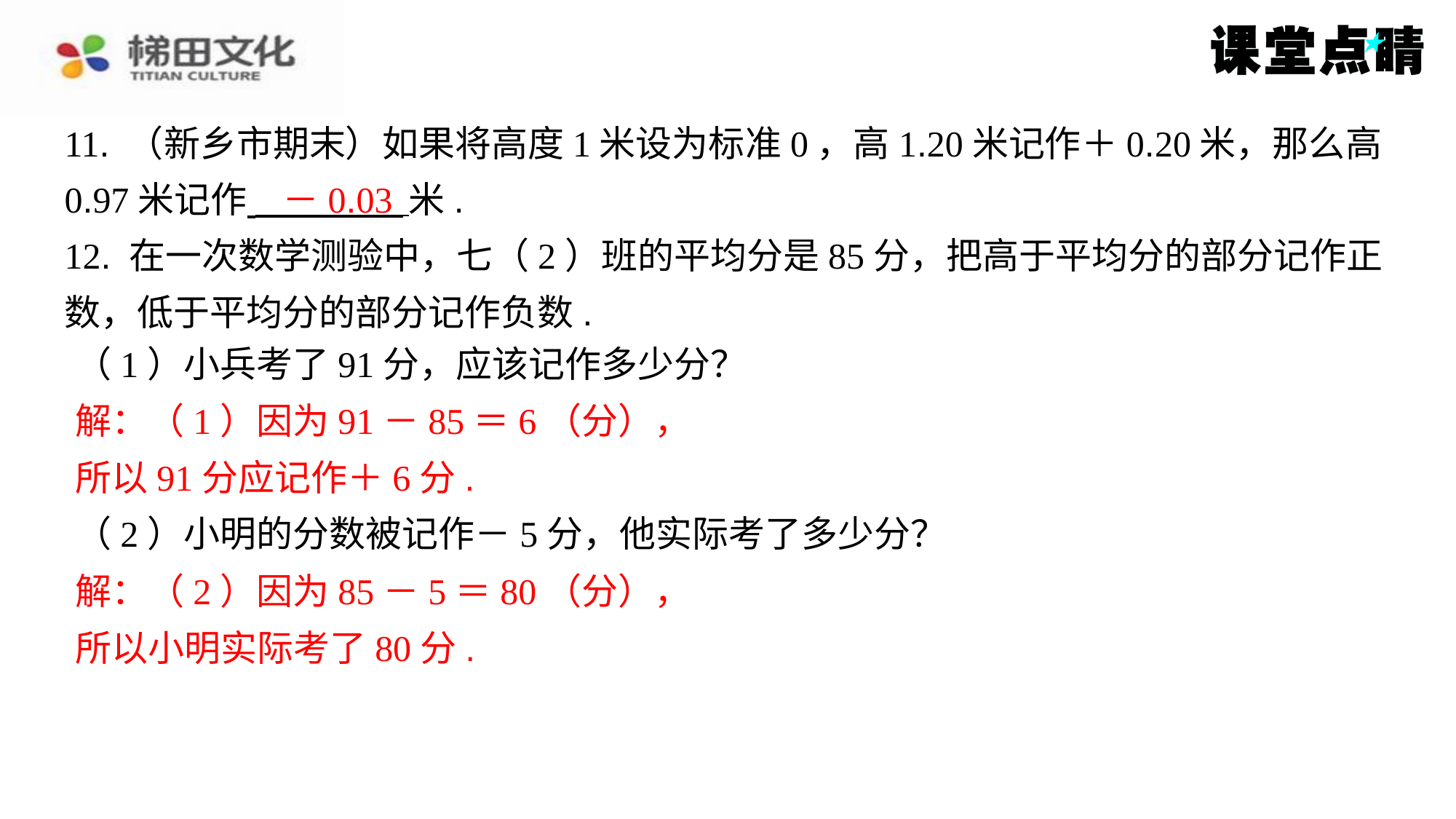

11. （新乡市期末）如果将高度1米设为标准0，高1.20米记作＋0.20米，那么高
0.97米记作                        米.
12. 在一次数学测验中，七（2）班的平均分是85分，把高于平均分的部分记作正
数，低于平均分的部分记作负数.
－0.03
（1）小兵考了91分，应该记作多少分？
解：（1）因为91－85＝6（分），
所以91分应记作＋6分.
（2）小明的分数被记作－5分，他实际考了多少分？
解：（2）因为85－5＝80（分），
所以小明实际考了80分.所以小兵比小明多考了11分.
解：（1）因为91－85＝6（分），
所以91分应记作＋6分.
解：（2）因为85－5＝80（分），
所以小明实际考了80分.